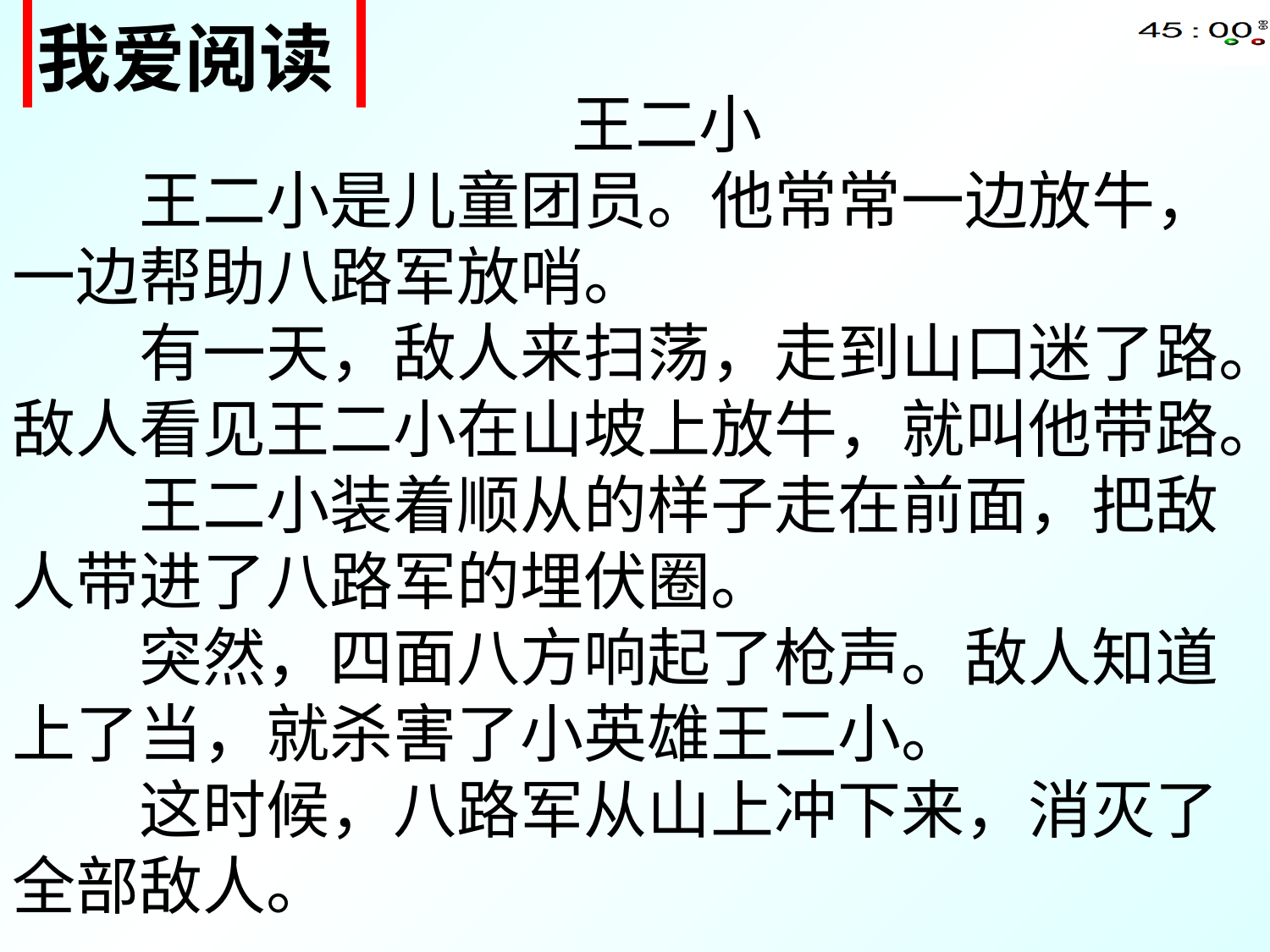

| 我爱阅读 |
| --- |
　王二小
　　王二小是儿童团员。他常常一边放牛，一边帮助八路军放哨。
　　有一天，敌人来扫荡，走到山口迷了路。敌人看见王二小在山坡上放牛，就叫他带路。
　　王二小装着顺从的样子走在前面，把敌人带进了八路军的埋伏圈。
　　突然，四面八方响起了枪声。敌人知道上了当，就杀害了小英雄王二小。
　　这时候，八路军从山上冲下来，消灭了全部敌人。